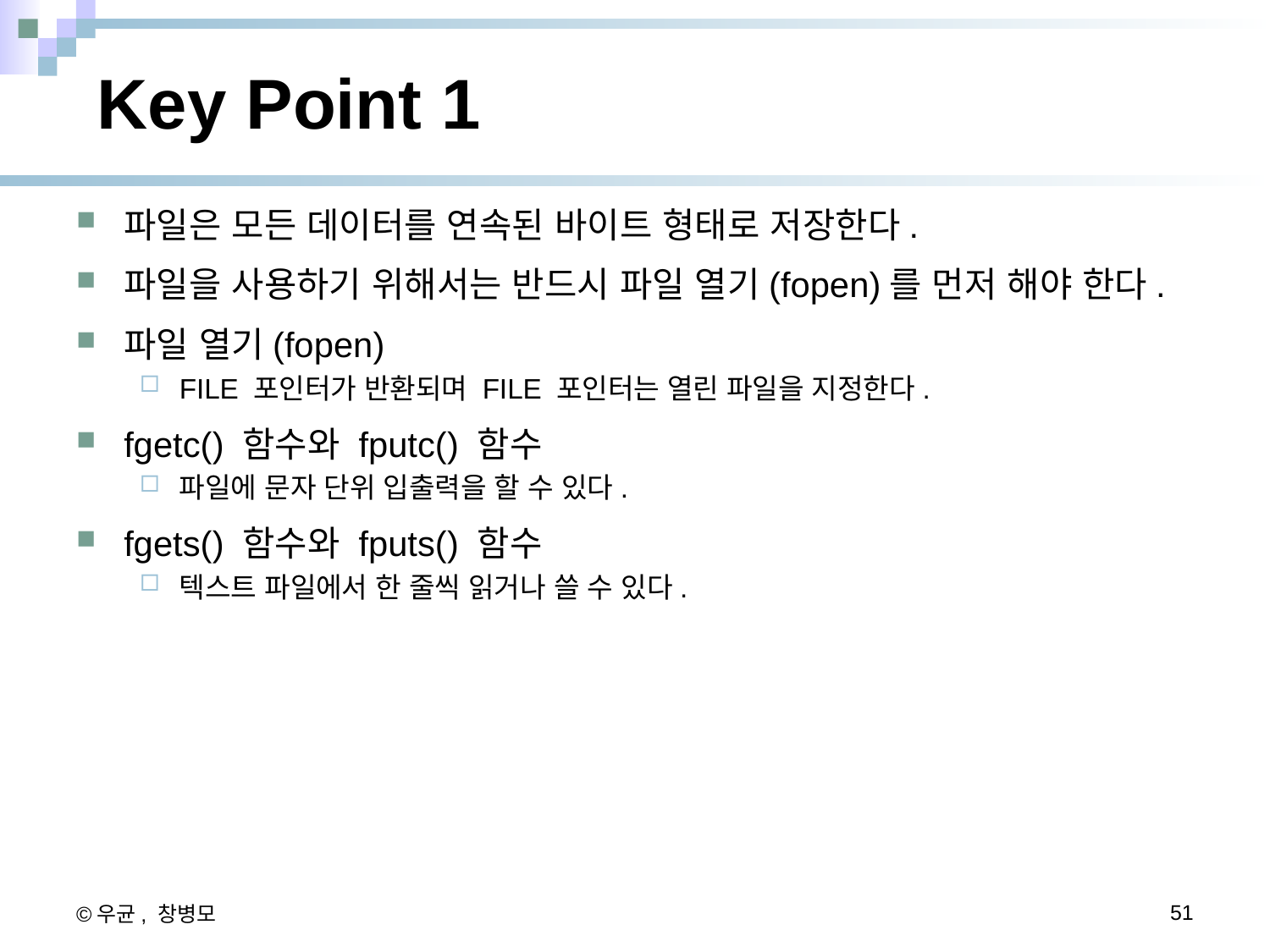

# Key Point 1
파일은 모든 데이터를 연속된 바이트 형태로 저장한다.
파일을 사용하기 위해서는 반드시 파일 열기(fopen)를 먼저 해야 한다.
파일 열기(fopen)
FILE 포인터가 반환되며 FILE 포인터는 열린 파일을 지정한다.
fgetc() 함수와 fputc() 함수
파일에 문자 단위 입출력을 할 수 있다.
fgets() 함수와 fputs() 함수
텍스트 파일에서 한 줄씩 읽거나 쓸 수 있다.
©우균, 창병모
51